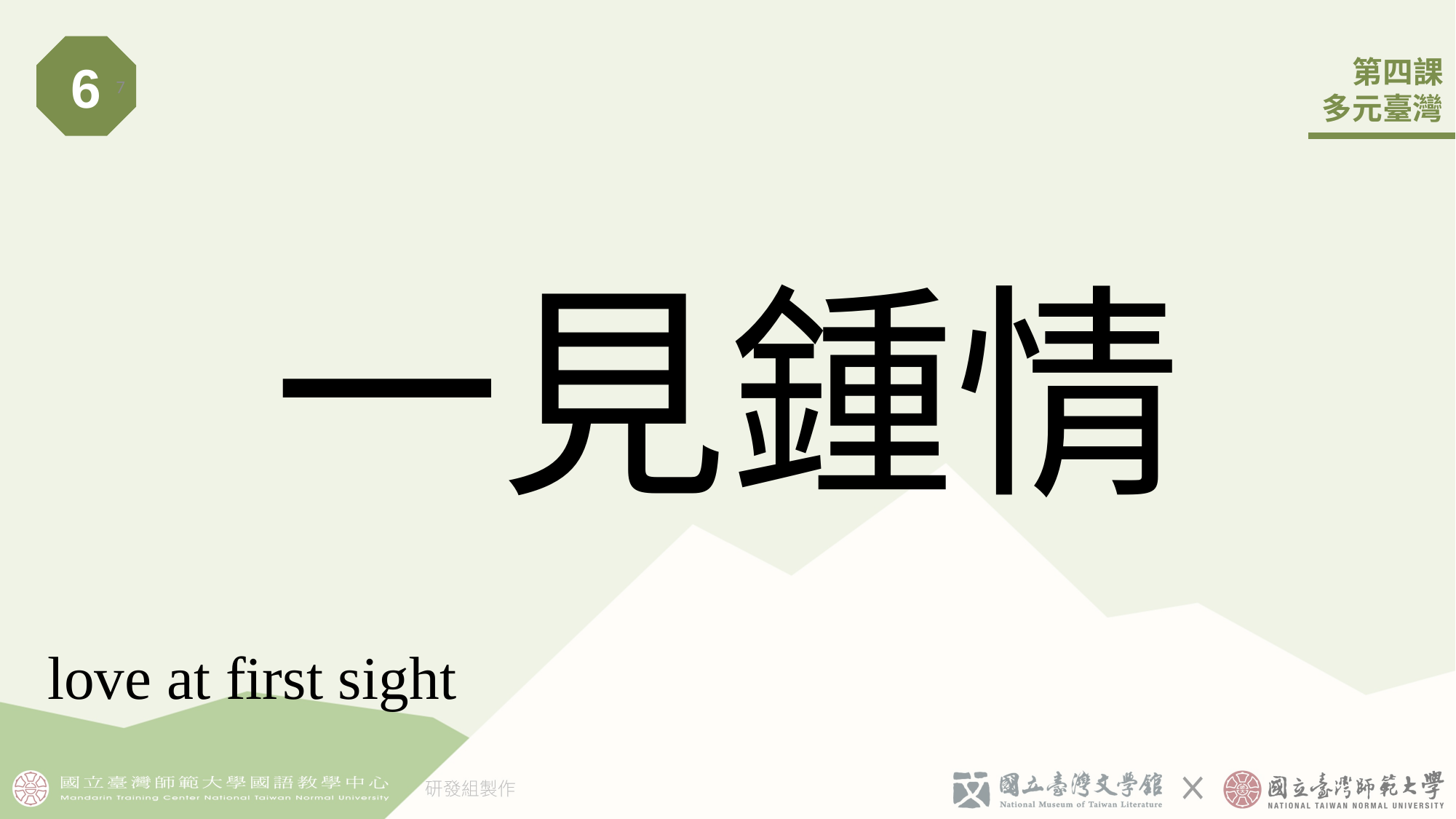

6
7
# 一󠇡見鍾情
love at first sight